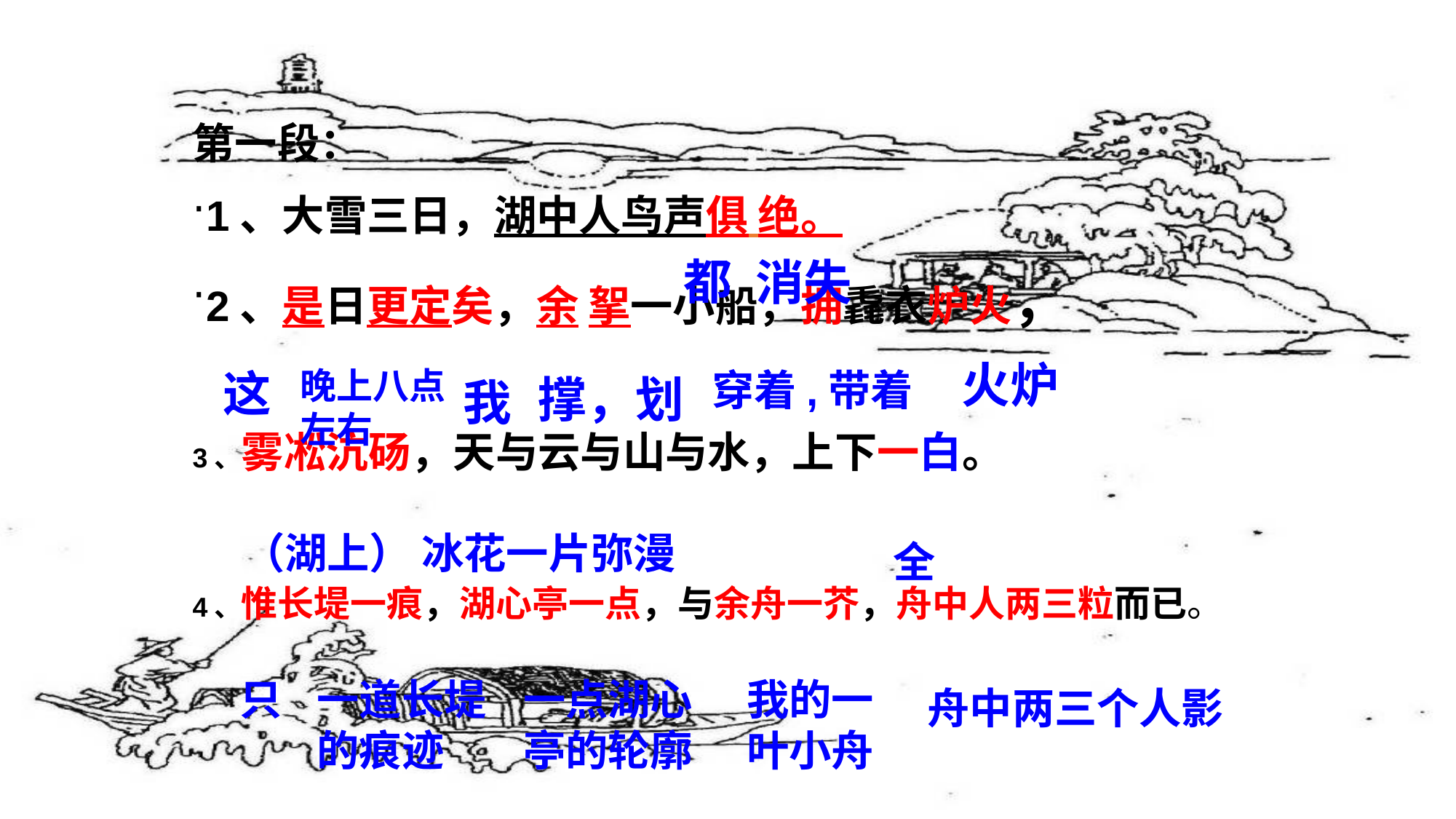

第一段：
1、大雪三日，湖中人鸟声俱 绝。
2、是日更定矣，余 挐一小船，拥毳衣炉火，

3、雾凇沆砀，天与云与山与水，上下一白。

4、惟长堤一痕，湖心亭一点，与余舟一芥，舟中人两三粒而已。

都
消失
火炉
这
晚上八点左右
穿着,带着
撑，划
我
 （湖上） 冰花一片弥漫
全
只
一道长堤的痕迹
一点湖心亭的轮廓
我的一叶小舟
舟中两三个人影